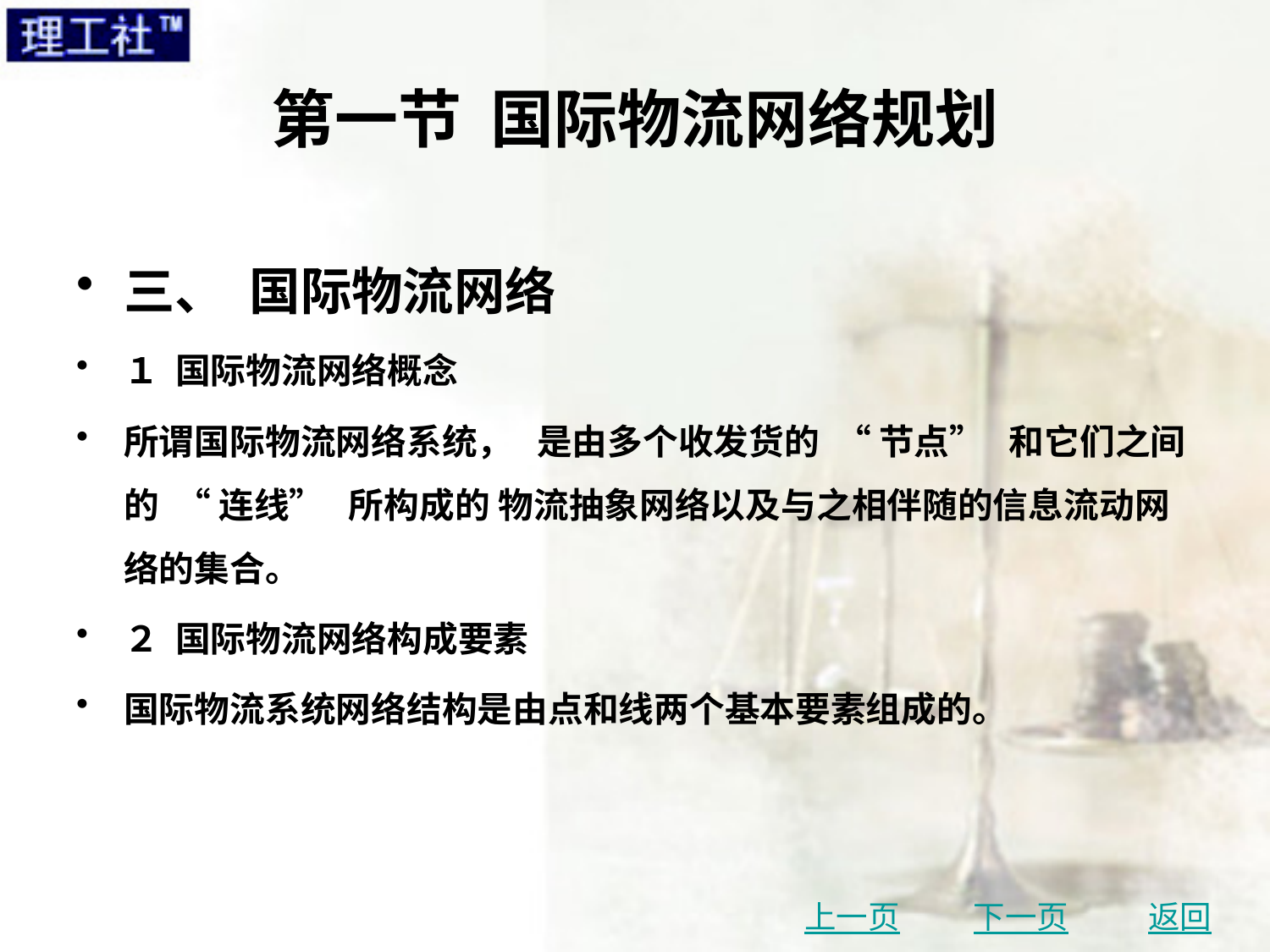

# 第一节  国际物流网络规划
三、  国际物流网络
１  国际物流网络概念
所谓国际物流网络系统，   是由多个收发货的  “ 节点”   和它们之间的  “ 连线”   所构成的 物流抽象网络以及与之相伴随的信息流动网络的集合。
２  国际物流网络构成要素
国际物流系统网络结构是由点和线两个基本要素组成的。

上一页
下一页
返回